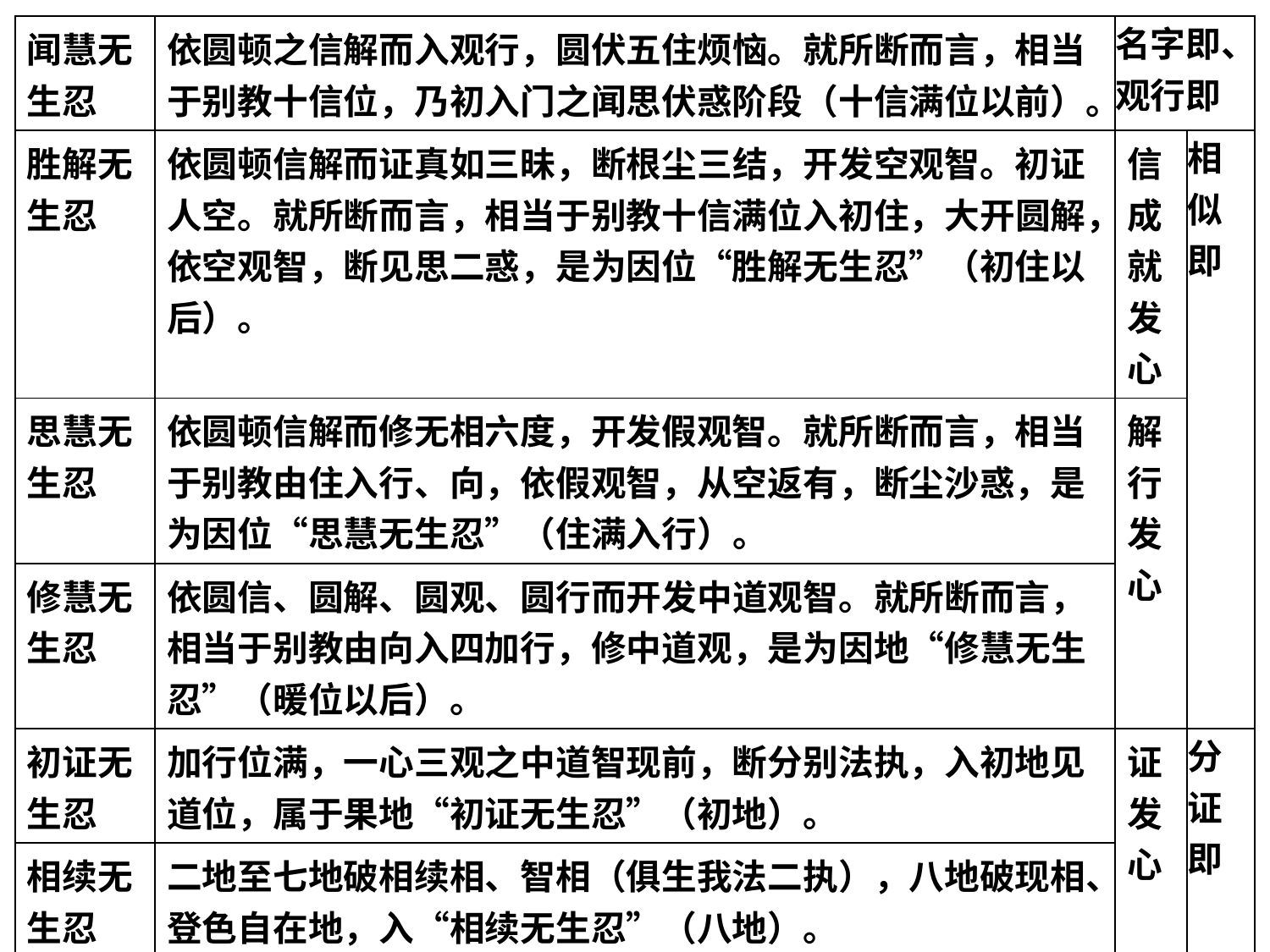

| 闻慧无生忍 | 依圆顿之信解而入观行，圆伏五住烦恼。就所断而言，相当于别教十信位，乃初入门之闻思伏惑阶段（十信满位以前）。 | 名字即、 观行即 |  |
| --- | --- | --- | --- |
| 胜解无生忍 | 依圆顿信解而证真如三昧，断根尘三结，开发空观智。初证人空。就所断而言，相当于别教十信满位入初住，大开圆解，依空观智，断见思二惑，是为因位“胜解无生忍”（初住以后）。 | 信成就发心 | 相似即 |
| 思慧无生忍 | 依圆顿信解而修无相六度，开发假观智。就所断而言，相当于别教由住入行、向，依假观智，从空返有，断尘沙惑，是为因位“思慧无生忍”（住满入行）。 | 解行发心 |  |
| 修慧无生忍 | 依圆信、圆解、圆观、圆行而开发中道观智。就所断而言，相当于别教由向入四加行，修中道观，是为因地“修慧无生忍”（暖位以后）。 |  |  |
| 初证无生忍 | 加行位满，一心三观之中道智现前，断分别法执，入初地见道位，属于果地“初证无生忍”（初地）。 | 证发心 | 分证即 |
| 相续无生忍 | 二地至七地破相续相、智相（俱生我法二执），八地破现相、登色自在地，入“相续无生忍”（八地）。 |  |  |
| 究竟无生忍 | 九地破转相，十地、等觉破生相，佛地无明断尽，入究竟圆证无生法忍，是为果地“寂灭无生法忍”（佛地）。 |  | 究竟即 |